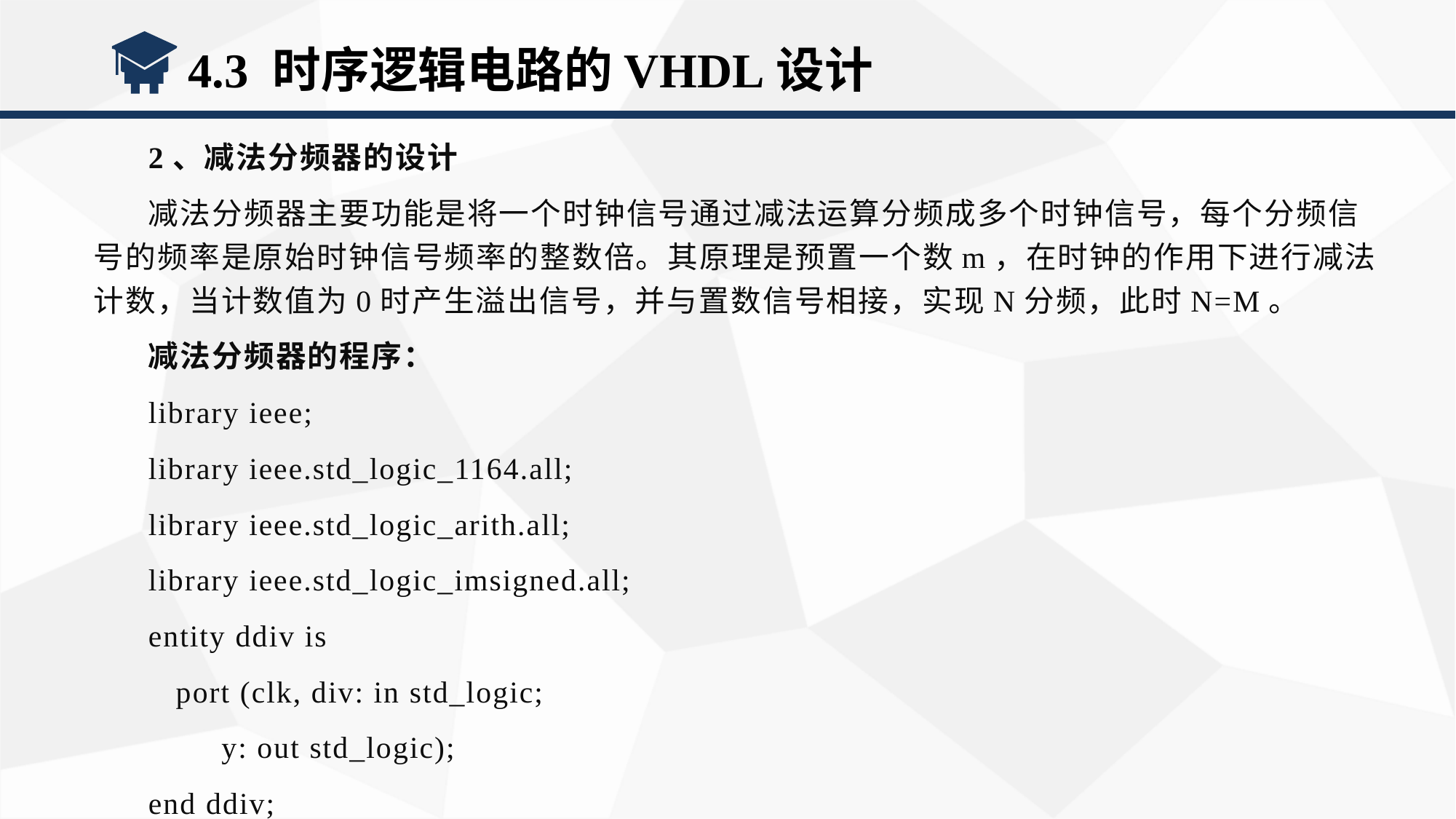

4.3 时序逻辑电路的VHDL设计

2、减法分频器的设计
减法分频器主要功能是将一个时钟信号通过减法运算分频成多个时钟信号，每个分频信号的频率是原始时钟信号频率的整数倍。其原理是预置一个数m，在时钟的作用下进行减法计数，当计数值为0时产生溢出信号，并与置数信号相接，实现N分频，此时N=M。
减法分频器的程序：
library ieee;
library ieee.std_logic_1164.all;
library ieee.std_logic_arith.all;
library ieee.std_logic_imsigned.all;
entity ddiv is
   port (clk, div: in std_logic;
        y: out std_logic);
end ddiv;